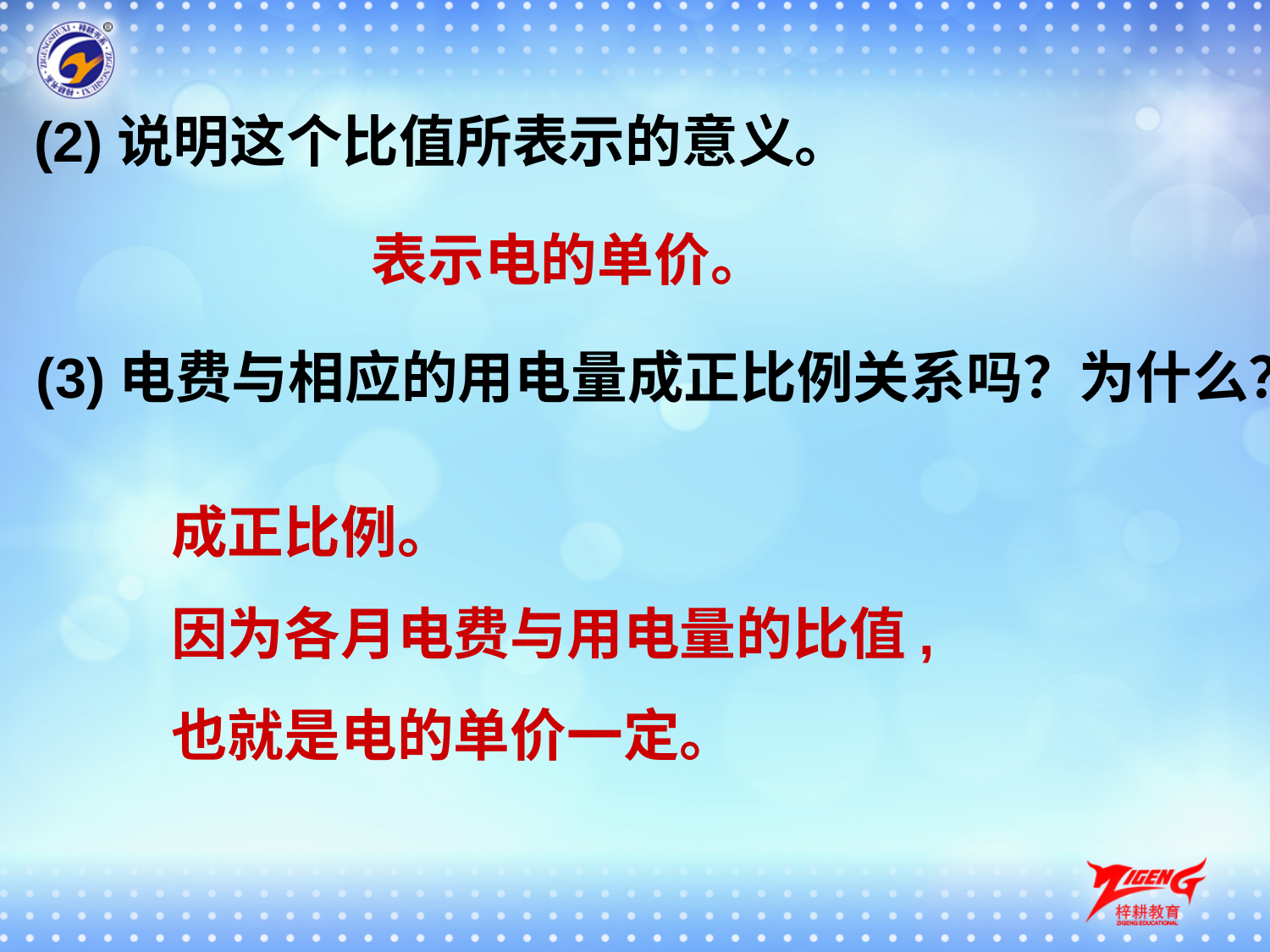

(2)说明这个比值所表示的意义。
表示电的单价。
(3)电费与相应的用电量成正比例关系吗？为什么？
成正比例。
因为各月电费与用电量的比值,
也就是电的单价一定。